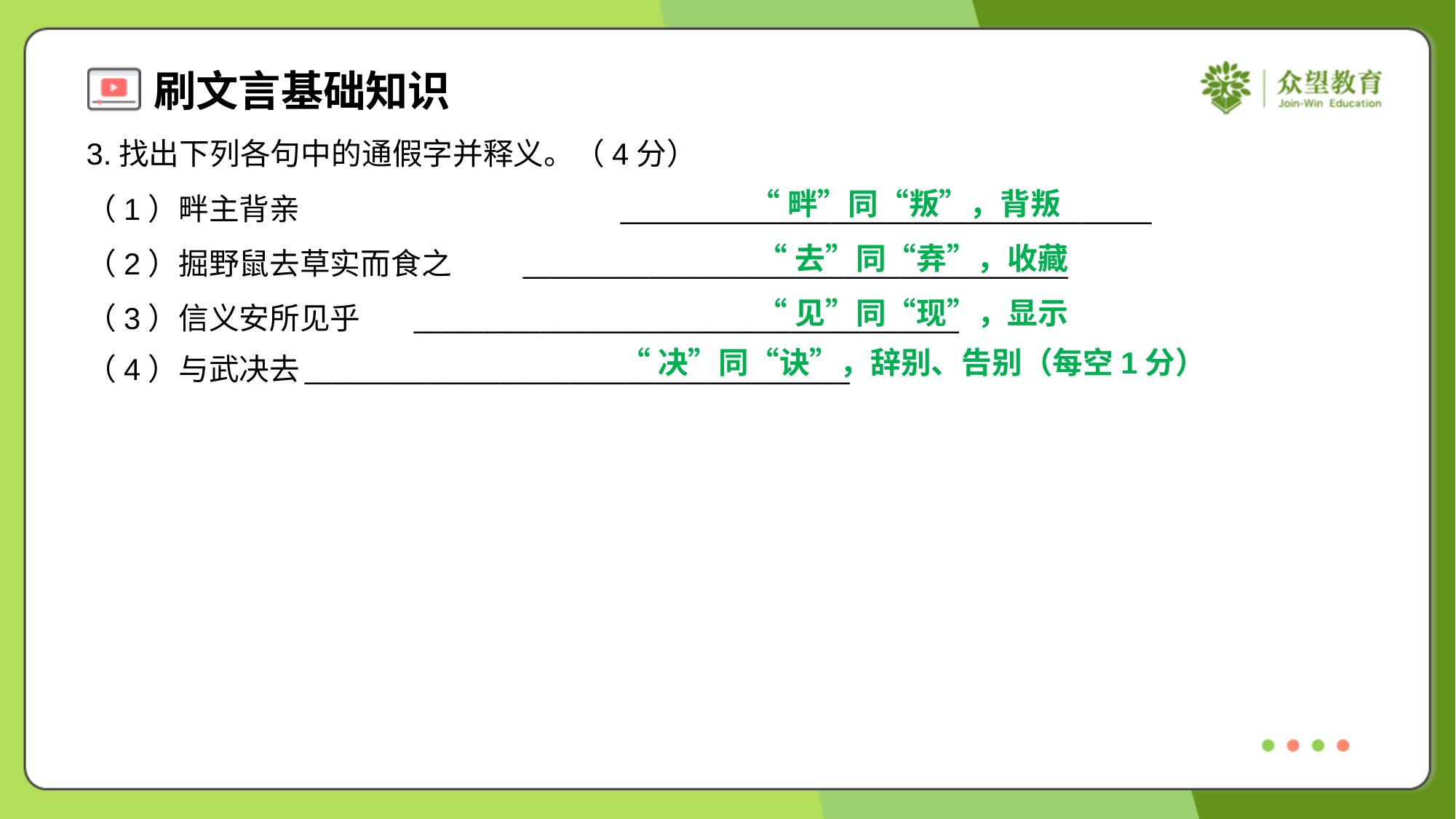

3.找出下列各句中的通假字并释义。（4分）
“畔”同“叛”，背叛
（1）畔主背亲	______________________________________
（2）掘野鼠去草实而食之	_______________________________________
（3）信义安所见乎	_______________________________________
（4）与武决去	_______________________________________
“去”同“弆”，收藏
“见”同“现”，显示
“决”同“诀”，辞别、告别（每空1分）